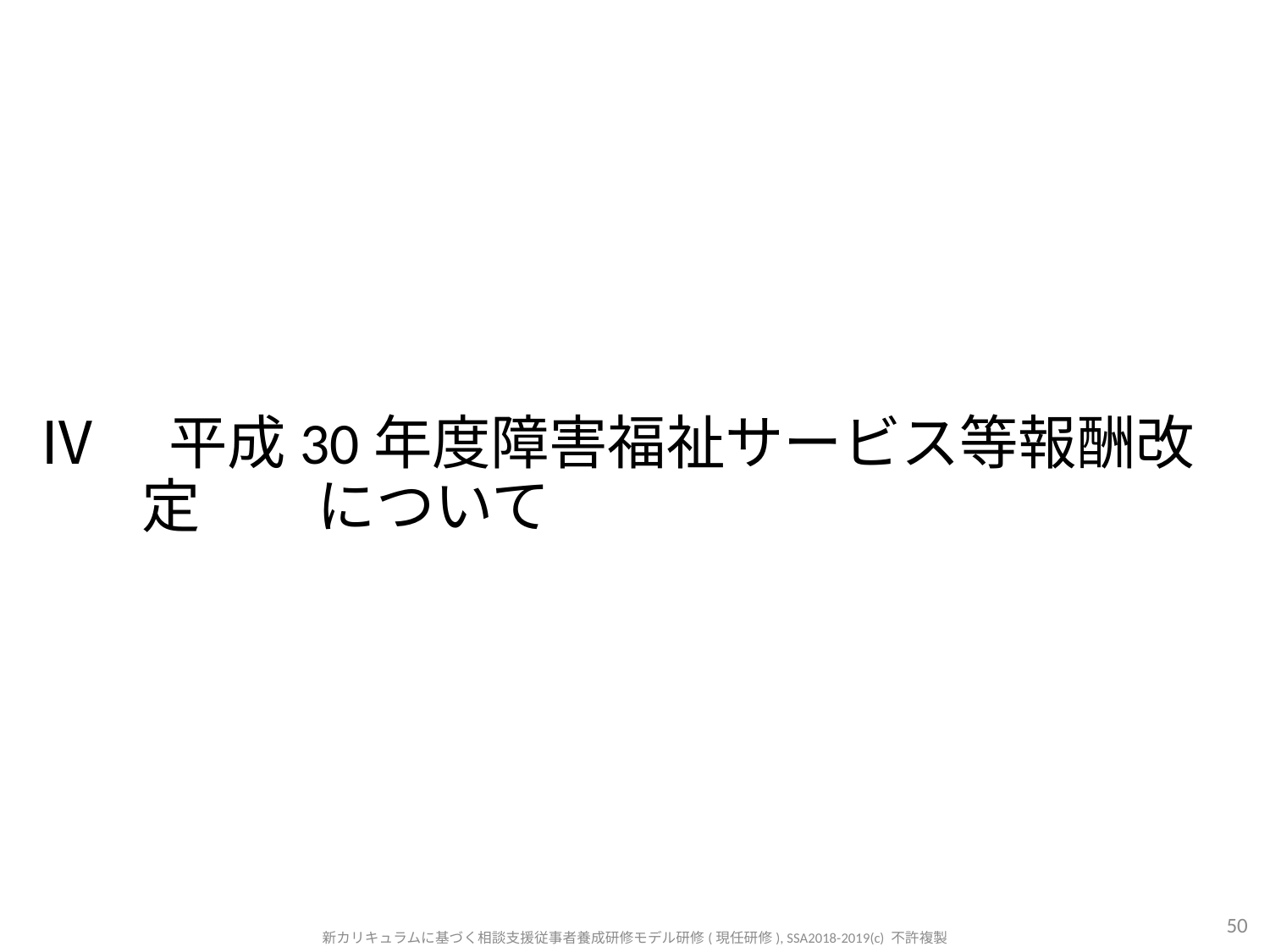

# Ⅳ　平成30年度障害福祉サービス等報酬改定　　について
50
新カリキュラムに基づく相談支援従事者養成研修モデル研修(現任研修), SSA2018-2019(c) 不許複製